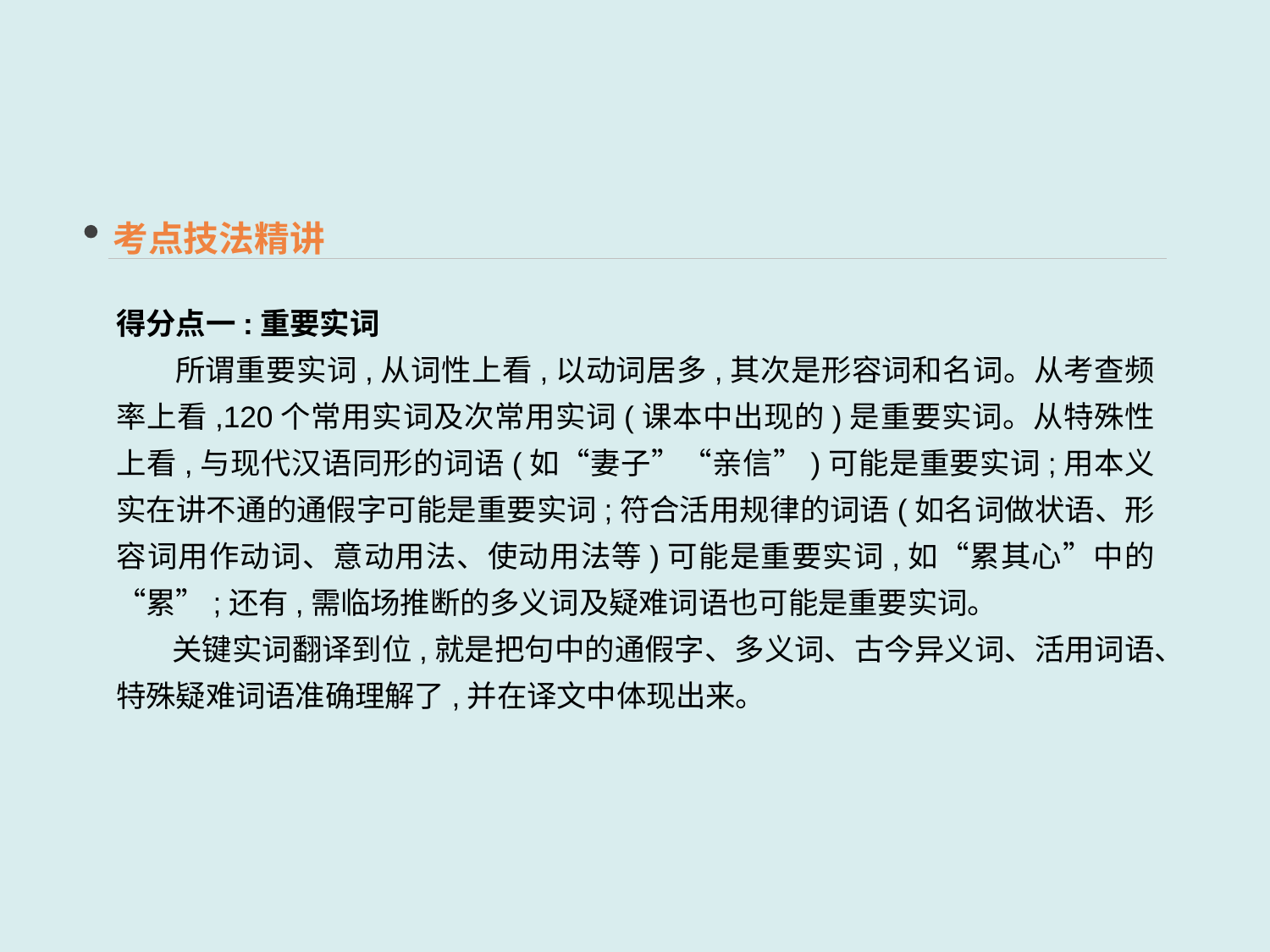

考点技法精讲

得分点一:重要实词
       所谓重要实词,从词性上看,以动词居多,其次是形容词和名词。从考查频率上看,120个常用实词及次常用实词(课本中出现的)是重要实词。从特殊性上看,与现代汉语同形的词语(如“妻子”“亲信”)可能是重要实词;用本义实在讲不通的通假字可能是重要实词;符合活用规律的词语(如名词做状语、形容词用作动词、意动用法、使动用法等)可能是重要实词,如“累其心”中的“累”;还有,需临场推断的多义词及疑难词语也可能是重要实词。
       关键实词翻译到位,就是把句中的通假字、多义词、古今异义词、活用词语、特殊疑难词语准确理解了,并在译文中体现出来。